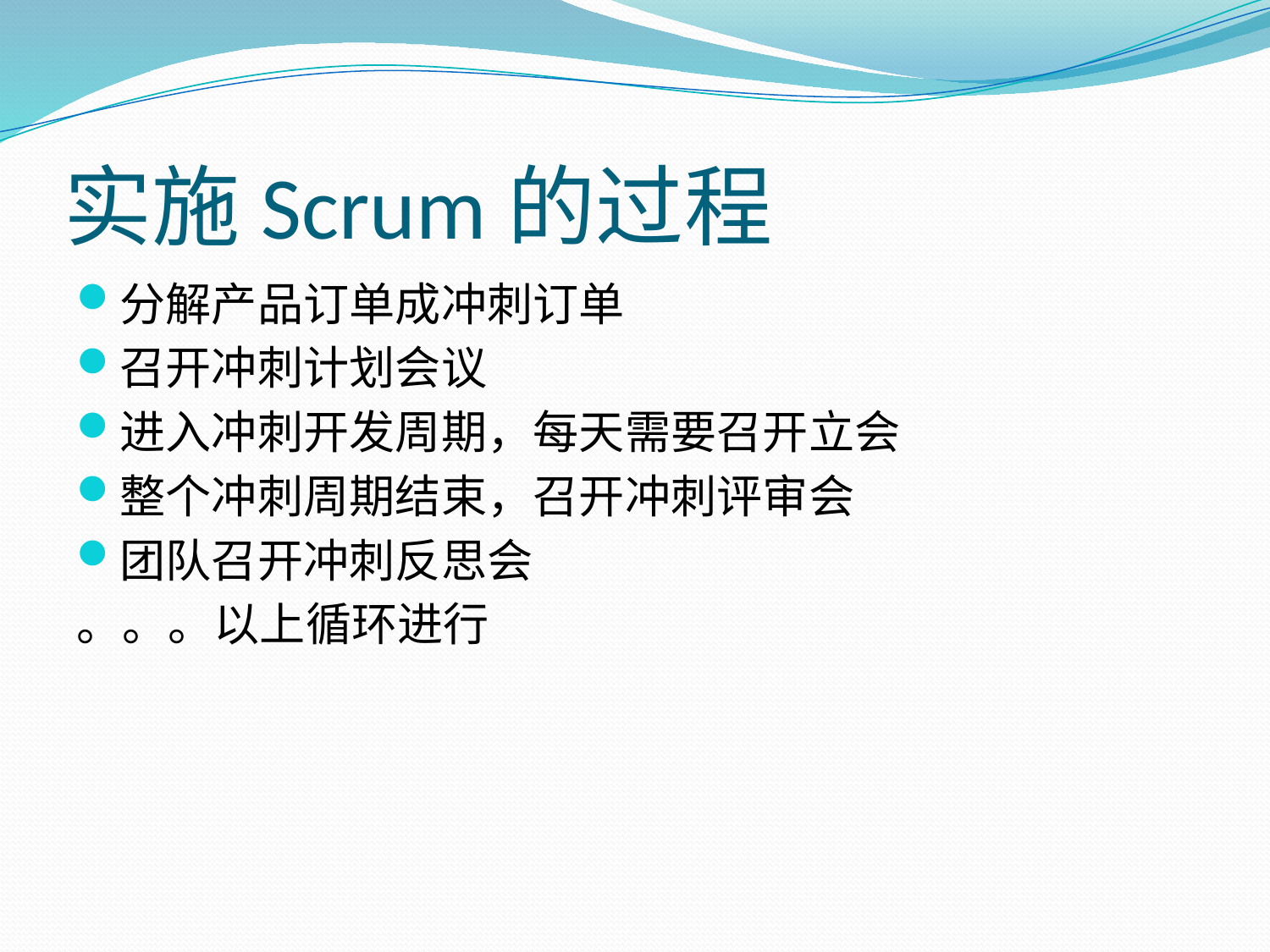

# 实施Scrum的过程
分解产品订单成冲刺订单
召开冲刺计划会议
进入冲刺开发周期，每天需要召开立会
整个冲刺周期结束，召开冲刺评审会
团队召开冲刺反思会
。。。以上循环进行